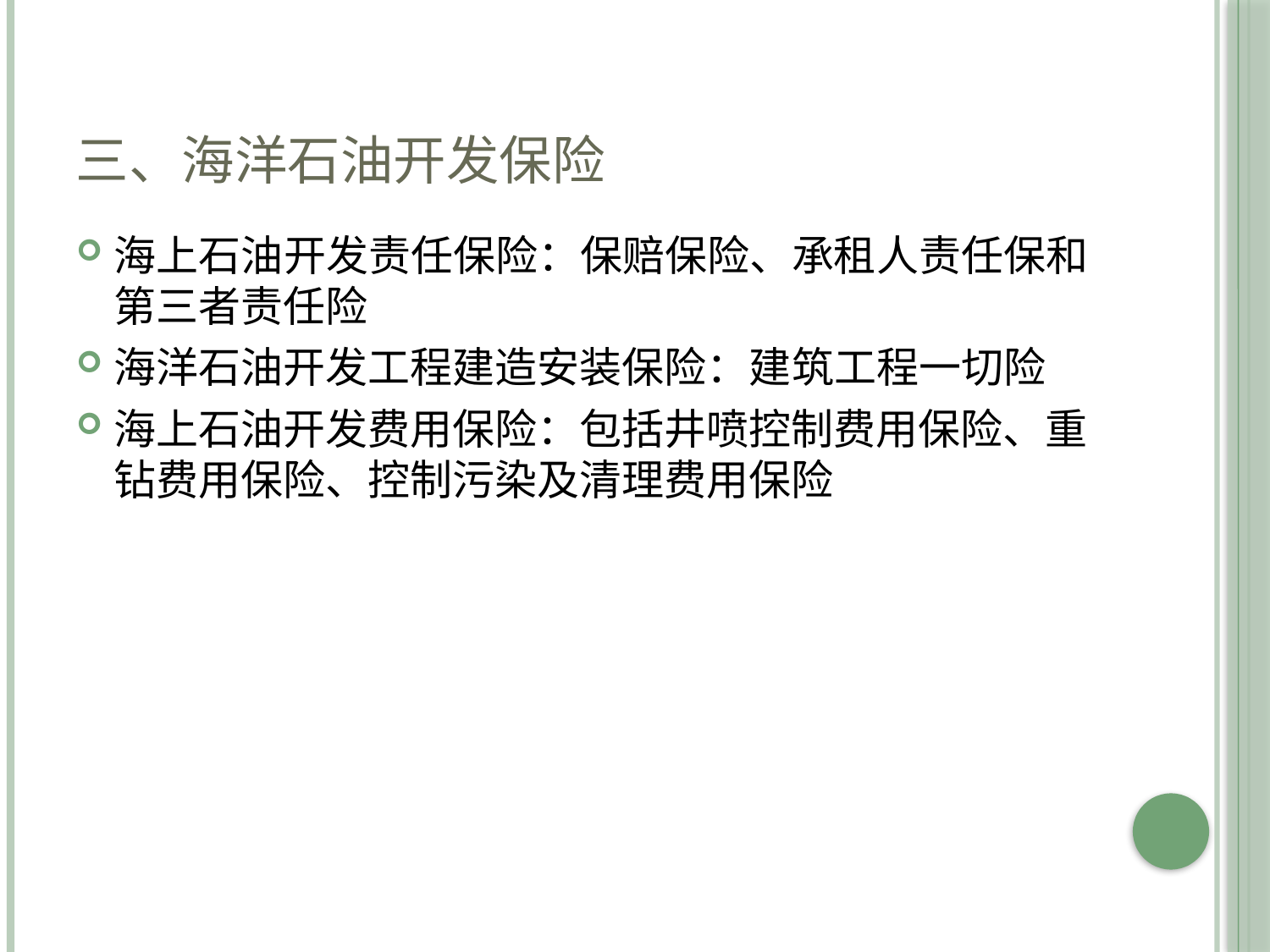

# 三、海洋石油开发保险
海上石油开发责任保险：保赔保险、承租人责任保和第三者责任险
海洋石油开发工程建造安装保险：建筑工程一切险
海上石油开发费用保险：包括井喷控制费用保险、重钻费用保险、控制污染及清理费用保险